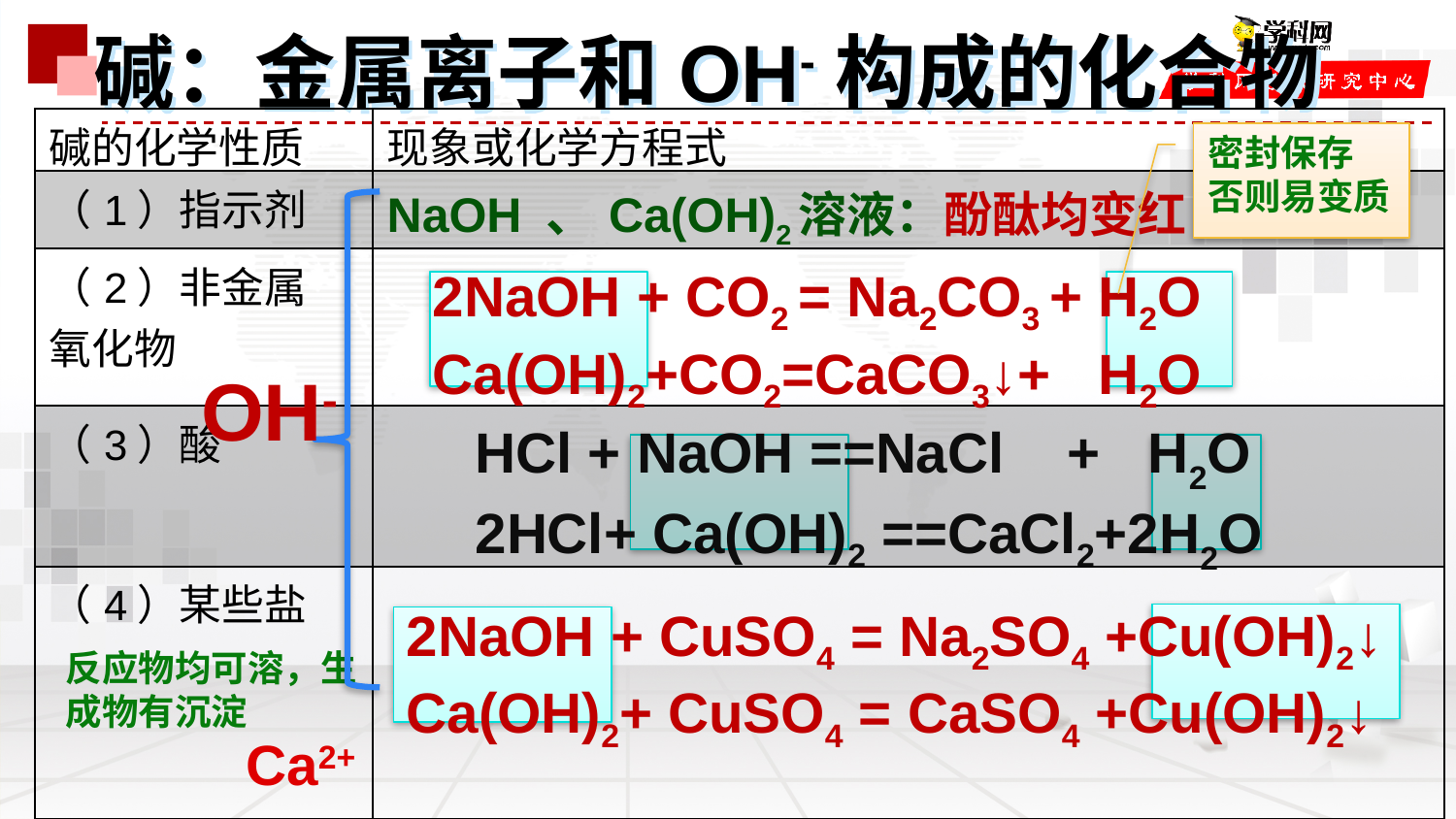

碱：金属离子和OH-构成的化合物
| 碱的化学性质 | 现象或化学方程式 |
| --- | --- |
| （1）指示剂 | NaOH 、Ca(OH)2溶液：酚酞均变红 |
| （2）非金属 氧化物 |  |
| （3）酸 |  |
| （4）某些盐 |  |
密封保存
否则易变质

2NaOH + CO2 = Na2CO3 + H2O
Ca(OH)2+CO2=CaCO3↓+   H2O

OH-
HCl + NaOH ==NaCl    +   H2O
2HCl+ Ca(OH)2 ==CaCl2+2H2O

2NaOH + CuSO4 = Na2SO4 +Cu(OH)2↓
Ca(OH)2+ CuSO4 = CaSO4 +Cu(OH)2↓
Ca(OH)2 + Na2CO3==2NaOH + CaCO3↓

反应物均可溶，生成物有沉淀
Ca2+